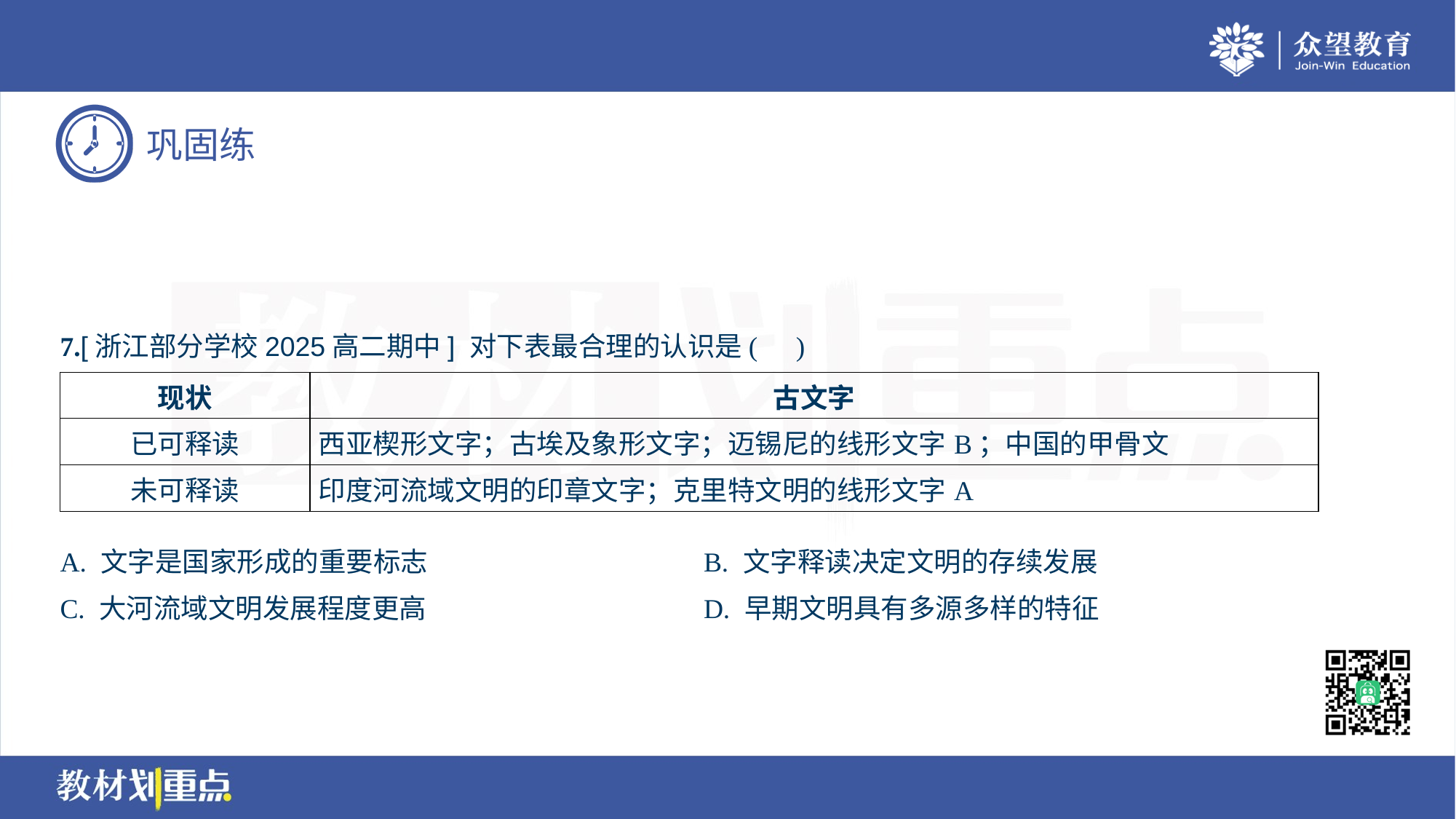

7.[浙江部分学校2025高二期中] 对下表最合理的认识是(     )
| 现状 | 古文字 |
| --- | --- |
| 已可释读 | 西亚楔形文字；古埃及象形文字；迈锡尼的线形文字B；中国的甲骨文 |
| 未可释读 | 印度河流域文明的印章文字；克里特文明的线形文字A |
A. 文字是国家形成的重要标志	B. 文字释读决定文明的存续发展
C. 大河流域文明发展程度更高	D. 早期文明具有多源多样的特征